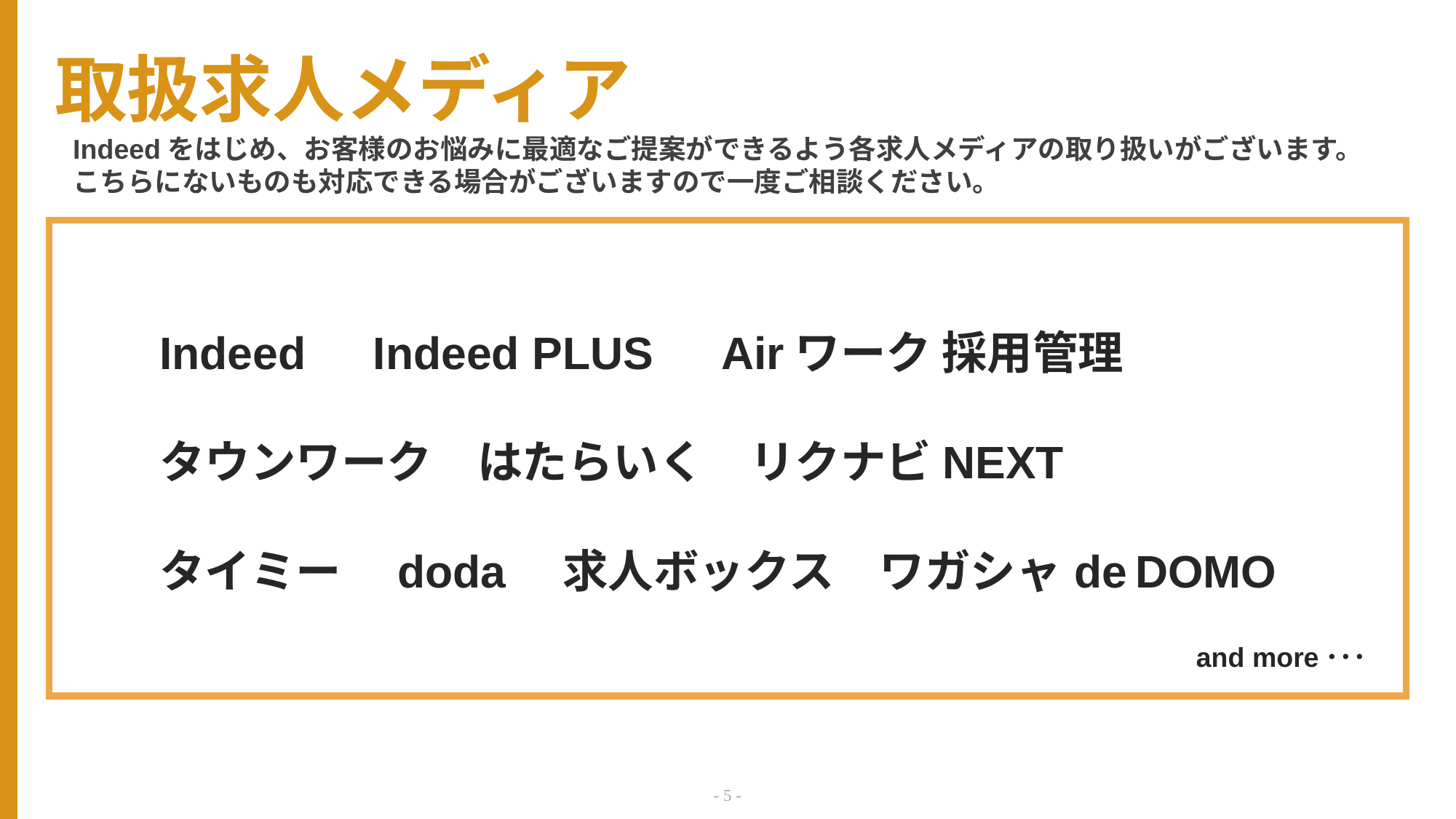

# 取扱求人メディア
Indeedをはじめ、お客様のお悩みに最適なご提案ができるよう各求人メディアの取り扱いがございます。
こちらにないものも対応できる場合がございますので一度ご相談ください。

Indeed　Indeed PLUS　Airワーク 採用管理
タウンワーク　はたらいく　リクナビNEXT
タイミー　doda　求人ボックス　ワガシャ de DOMO
and more･･･
- 5 -